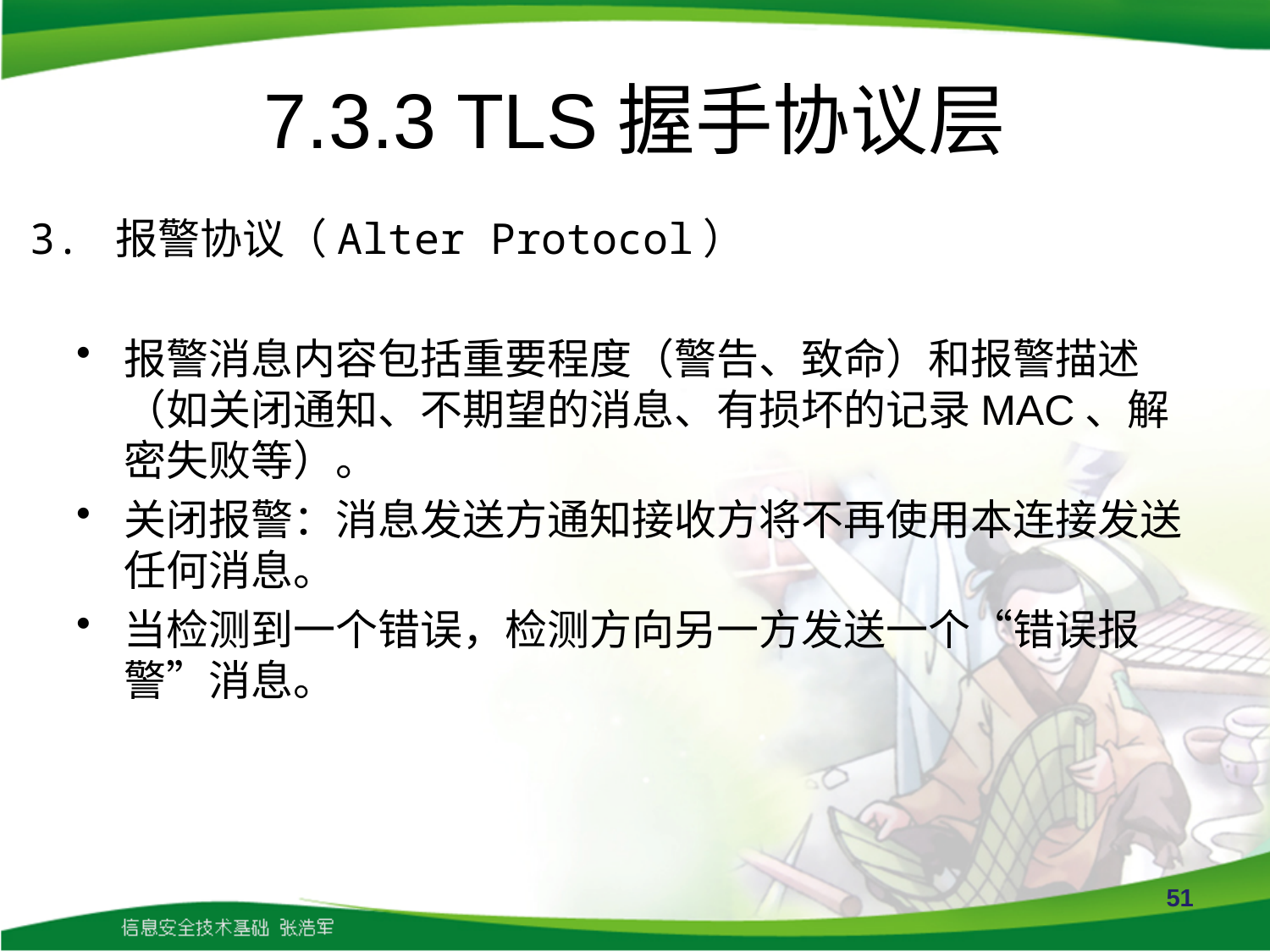

# 7.3.3 TLS握手协议层
3. 报警协议（Alter Protocol）
报警消息内容包括重要程度（警告、致命）和报警描述（如关闭通知、不期望的消息、有损坏的记录MAC、解密失败等）。
关闭报警：消息发送方通知接收方将不再使用本连接发送任何消息。
当检测到一个错误，检测方向另一方发送一个“错误报警”消息。
51